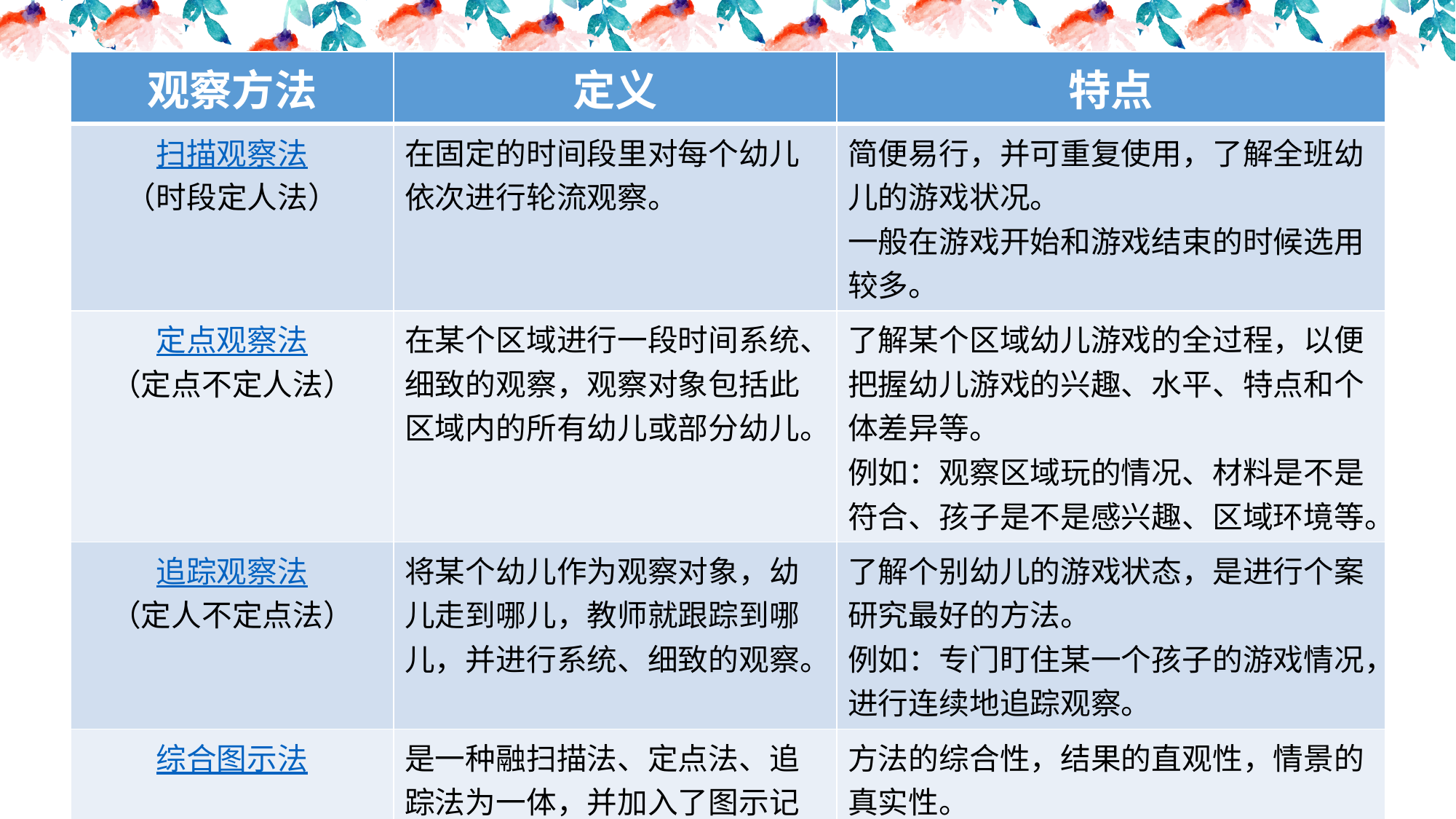

| 观察方法 | 定义 | 特点 |
| --- | --- | --- |
| 扫描观察法 （时段定人法） | 在固定的时间段里对每个幼儿依次进行轮流观察。 | 简便易行，并可重复使用，了解全班幼儿的游戏状况。 一般在游戏开始和游戏结束的时候选用较多。 |
| 定点观察法 （定点不定人法） | 在某个区域进行一段时间系统、细致的观察，观察对象包括此区域内的所有幼儿或部分幼儿。 | 了解某个区域幼儿游戏的全过程，以便把握幼儿游戏的兴趣、水平、特点和个体差异等。 例如：观察区域玩的情况、材料是不是符合、孩子是不是感兴趣、区域环境等。 |
| 追踪观察法 （定人不定点法） | 将某个幼儿作为观察对象，幼儿走到哪儿，教师就跟踪到哪儿，并进行系统、细致的观察。 | 了解个别幼儿的游戏状态，是进行个案研究最好的方法。 例如：专门盯住某一个孩子的游戏情况，进行连续地追踪观察。 |
| 综合图示法 | 是一种融扫描法、定点法、追踪法为一体，并加入了图示记录的观察记录方法。 | 方法的综合性，结果的直观性，情景的真实性。 例如：把所有幼儿信息、区域信息和游戏行为用表格、图示箭头等形式表现。 |